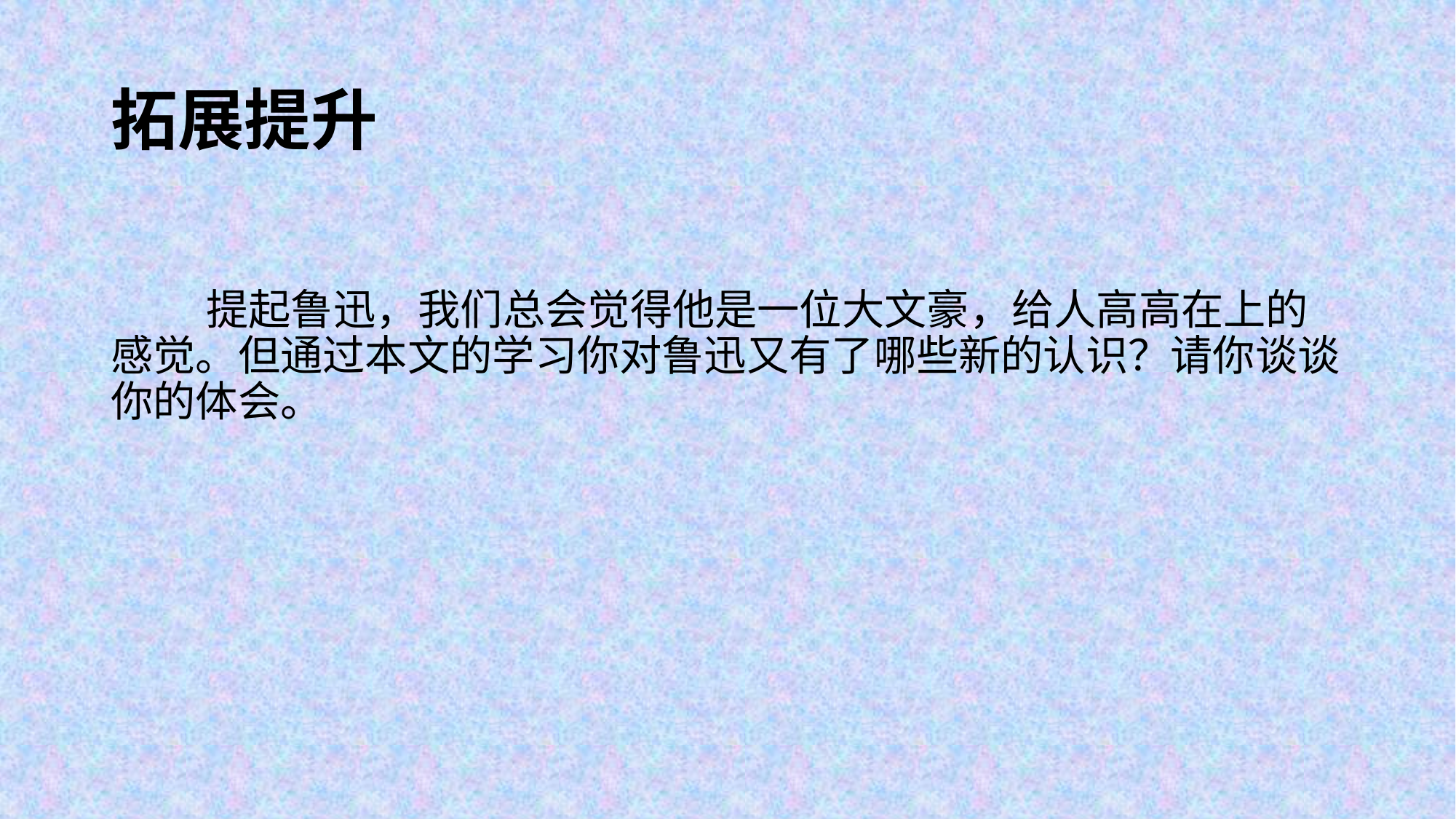

# 拓展提升
         提起鲁迅，我们总会觉得他是一位大文豪，给人高高在上的感觉。但通过本文的学习你对鲁迅又有了哪些新的认识？请你谈谈你的体会。